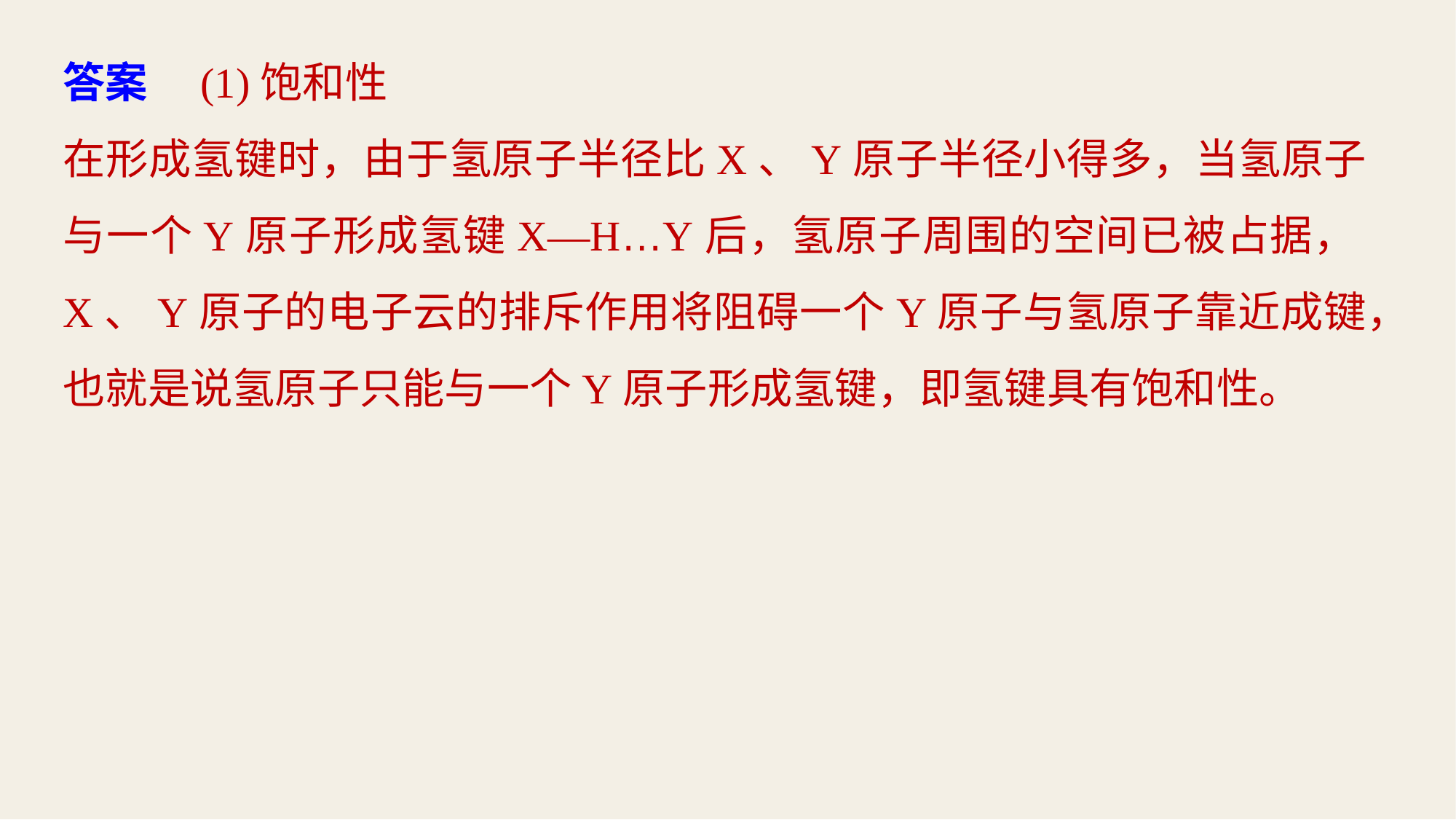

答案　(1)饱和性
在形成氢键时，由于氢原子半径比X、Y原子半径小得多，当氢原子与一个Y原子形成氢键X—H…Y后，氢原子周围的空间已被占据，X、Y原子的电子云的排斥作用将阻碍一个Y原子与氢原子靠近成键，也就是说氢原子只能与一个Y原子形成氢键，即氢键具有饱和性。